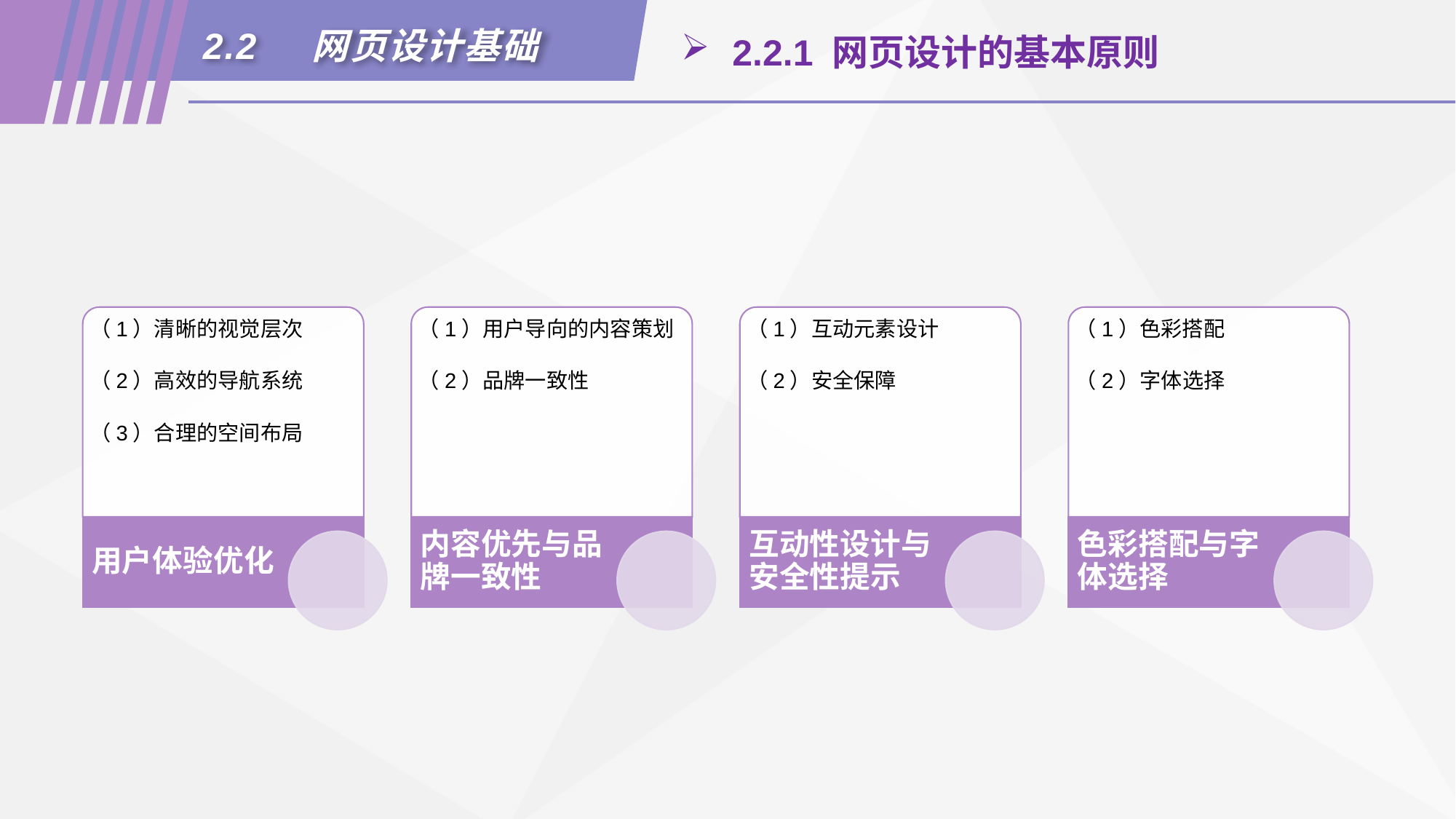

2.2	网页设计基础
 2.2.1 网页设计的基本原则
（1）清晰的视觉层次

（2）高效的导航系统

（3）合理的空间布局

用户体验优化
（1）用户导向的内容策划

（2）品牌一致性
内容优先与品牌一致性
（1）互动元素设计

（2）安全保障

互动性设计与安全性提示
（1）色彩搭配

（2）字体选择

色彩搭配与字体选择